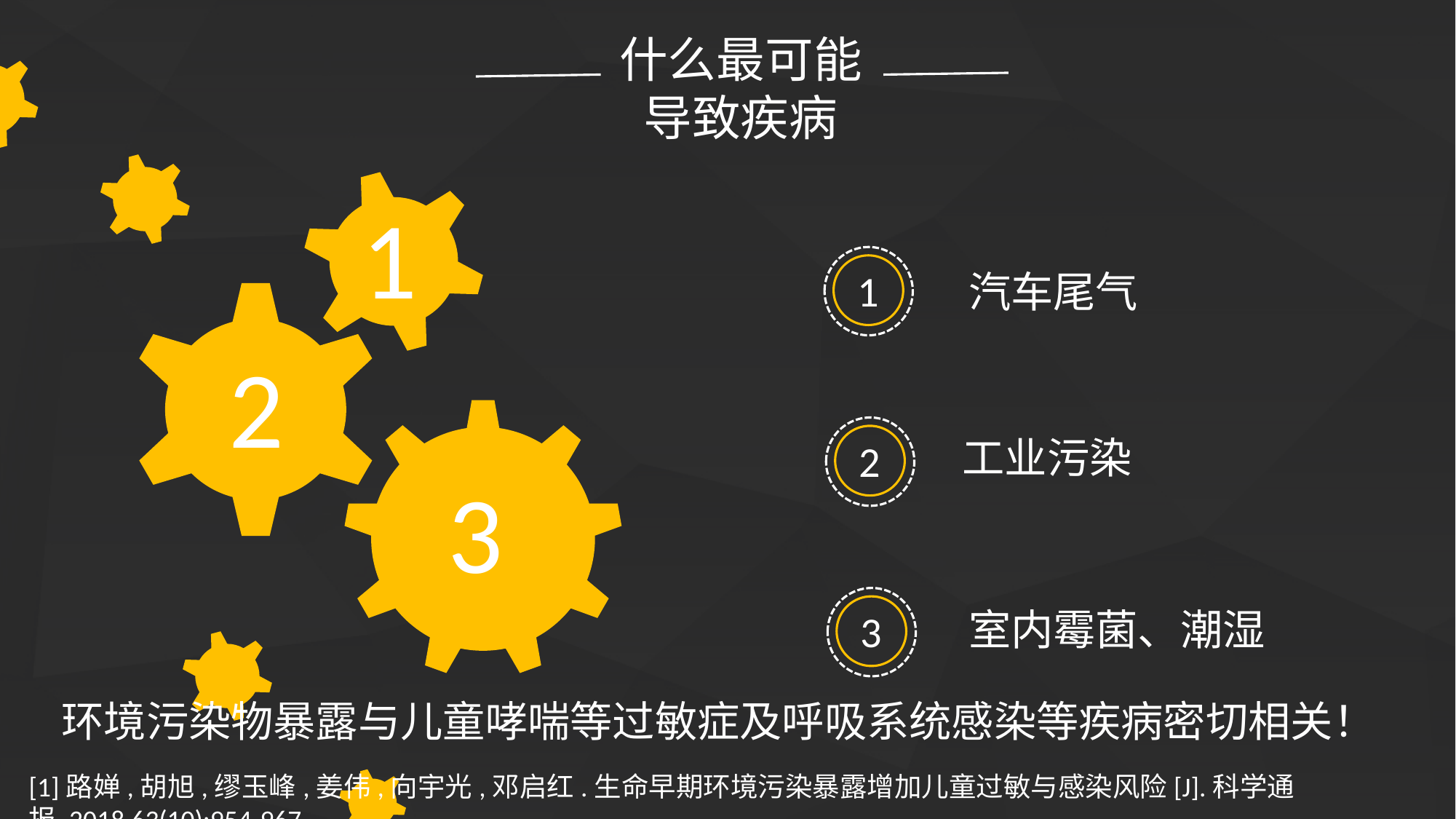

什么最可能导致疾病

1

1
汽车尾气

2

工业污染

2
3

室内霉菌、潮湿
3

环境污染物暴露与儿童哮喘等过敏症及呼吸系统感染等疾病密切相关！

[1]路婵,胡旭,缪玉峰,姜伟,向宇光,邓启红.生命早期环境污染暴露增加儿童过敏与感染风险[J].科学通报,2018,63(10):954-967.